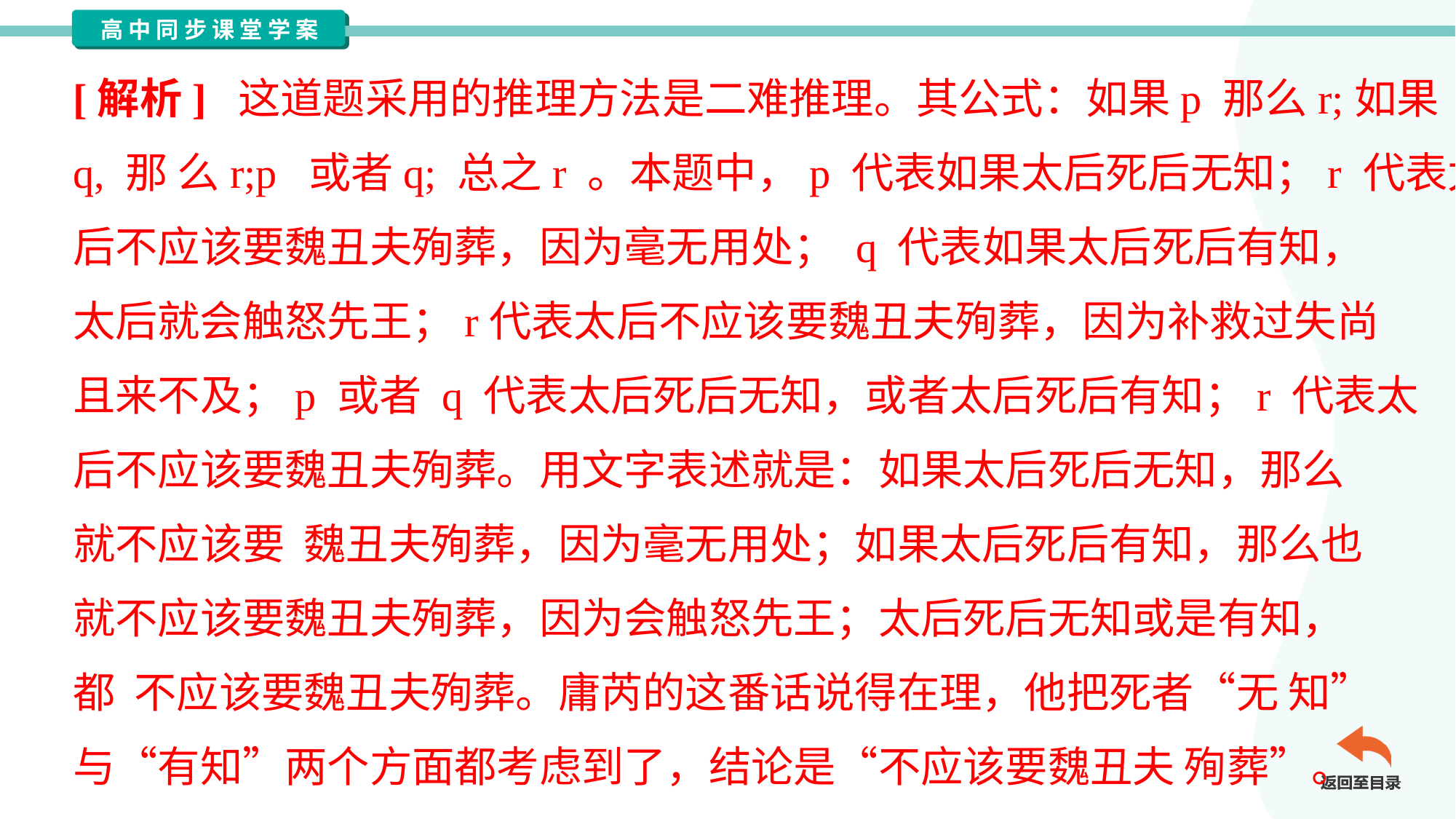

[解析]  这道题采用的推理方法是二难推理。其公式：如果p 那么r;如果
q, 那 么r;p  或者q; 总之r 。本题中，p 代表如果太后死后无知；r 代表太
后不应该要魏丑夫殉葬，因为毫无用处； q 代表如果太后死后有知，
太后就会触怒先王；r代表太后不应该要魏丑夫殉葬，因为补救过失尚
且来不及；p 或者 q 代表太后死后无知，或者太后死后有知；r 代表太
后不应该要魏丑夫殉葬。用文字表述就是：如果太后死后无知，那么
就不应该要  魏丑夫殉葬，因为毫无用处；如果太后死后有知，那么也
就不应该要魏丑夫殉葬，因为会触怒先王；太后死后无知或是有知，
都  不应该要魏丑夫殉葬。庸芮的这番话说得在理，他把死者“无 知”
与“有知”两个方面都考虑到了，结论是“不应该要魏丑夫 殉葬”。